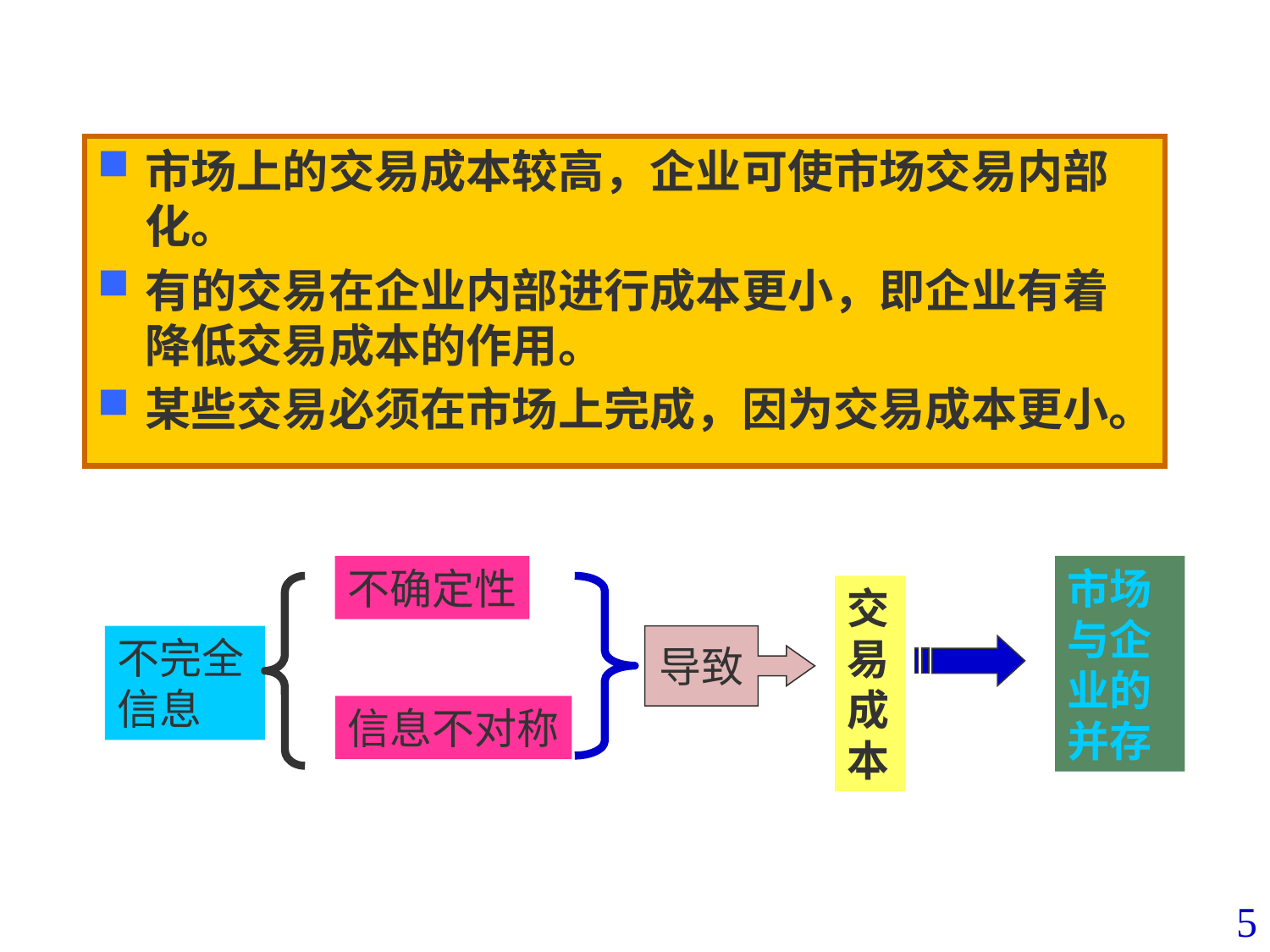

市场上的交易成本较高，企业可使市场交易内部化。
有的交易在企业内部进行成本更小，即企业有着降低交易成本的作用。
某些交易必须在市场上完成，因为交易成本更小。
不确定性
市场与企业的并存

交易成本
不完全信息
导致

信息不对称
5